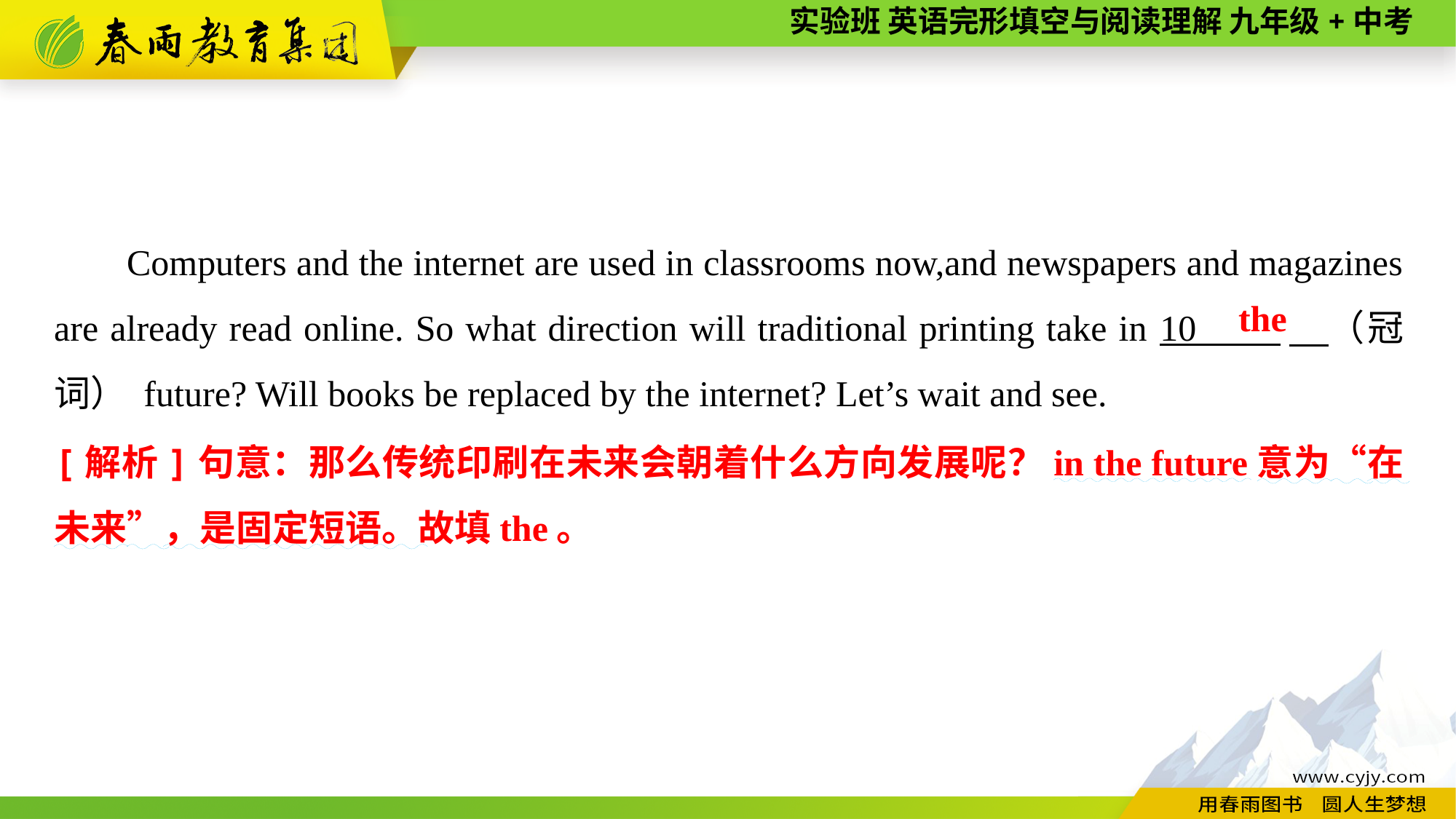

Computers and the internet are used in classrooms now,and newspapers and magazines are already read online. So what direction will traditional printing take in 10       　（冠词） future? Will books be replaced by the internet? Let’s wait and see.
the
[解析]句意：那么传统印刷在未来会朝着什么方向发展呢？in the future意为“在未来”，是固定短语。故填the。